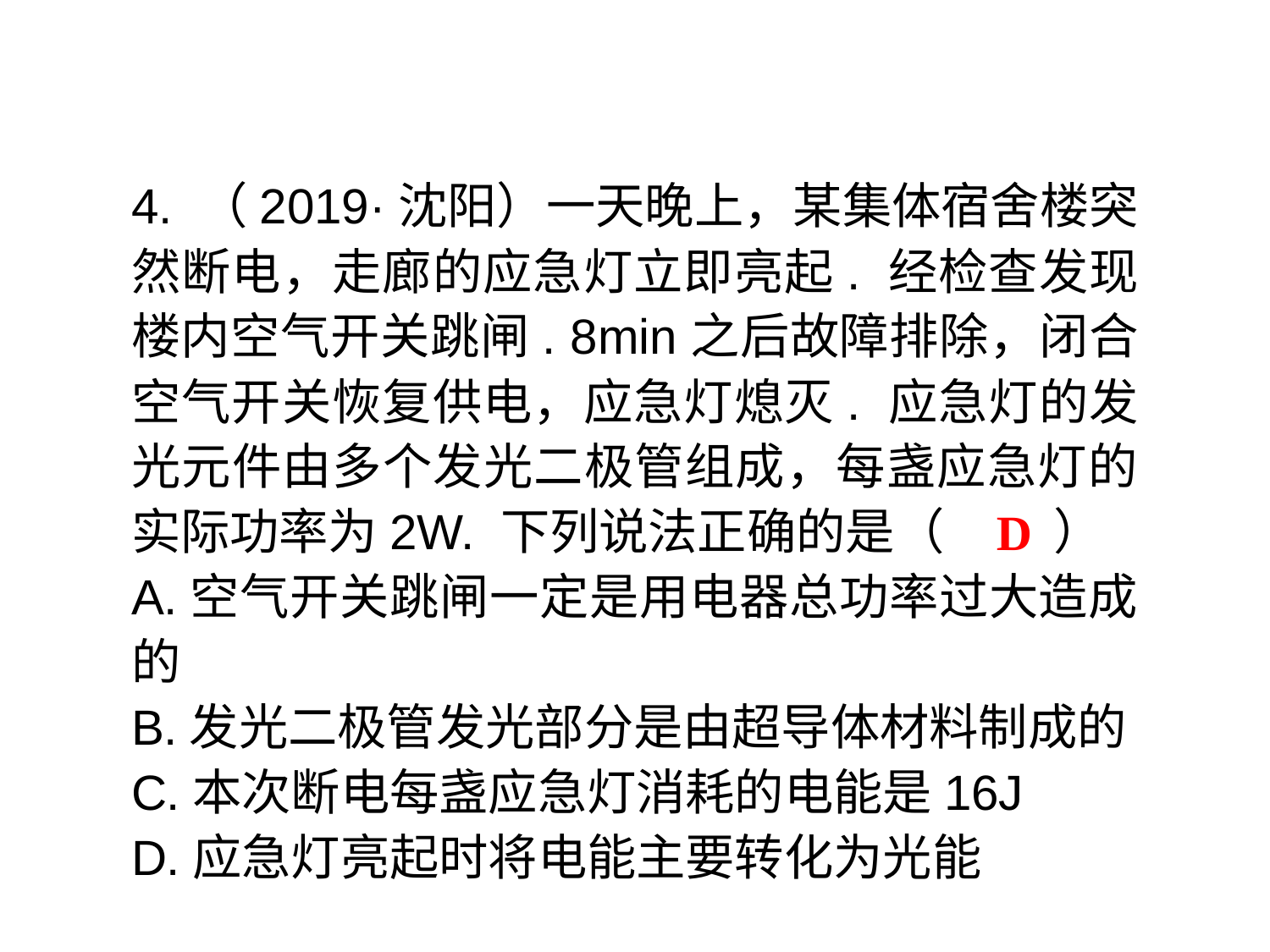

4. （2019·沈阳）一天晚上，某集体宿舍楼突然断电，走廊的应急灯立即亮起. 经检查发现楼内空气开关跳闸. 8min之后故障排除，闭合空气开关恢复供电，应急灯熄灭. 应急灯的发光元件由多个发光二极管组成，每盏应急灯的实际功率为2W. 下列说法正确的是（　 　）
A.空气开关跳闸一定是用电器总功率过大造成的
B.发光二极管发光部分是由超导体材料制成的
C.本次断电每盏应急灯消耗的电能是16J
D.应急灯亮起时将电能主要转化为光能
D